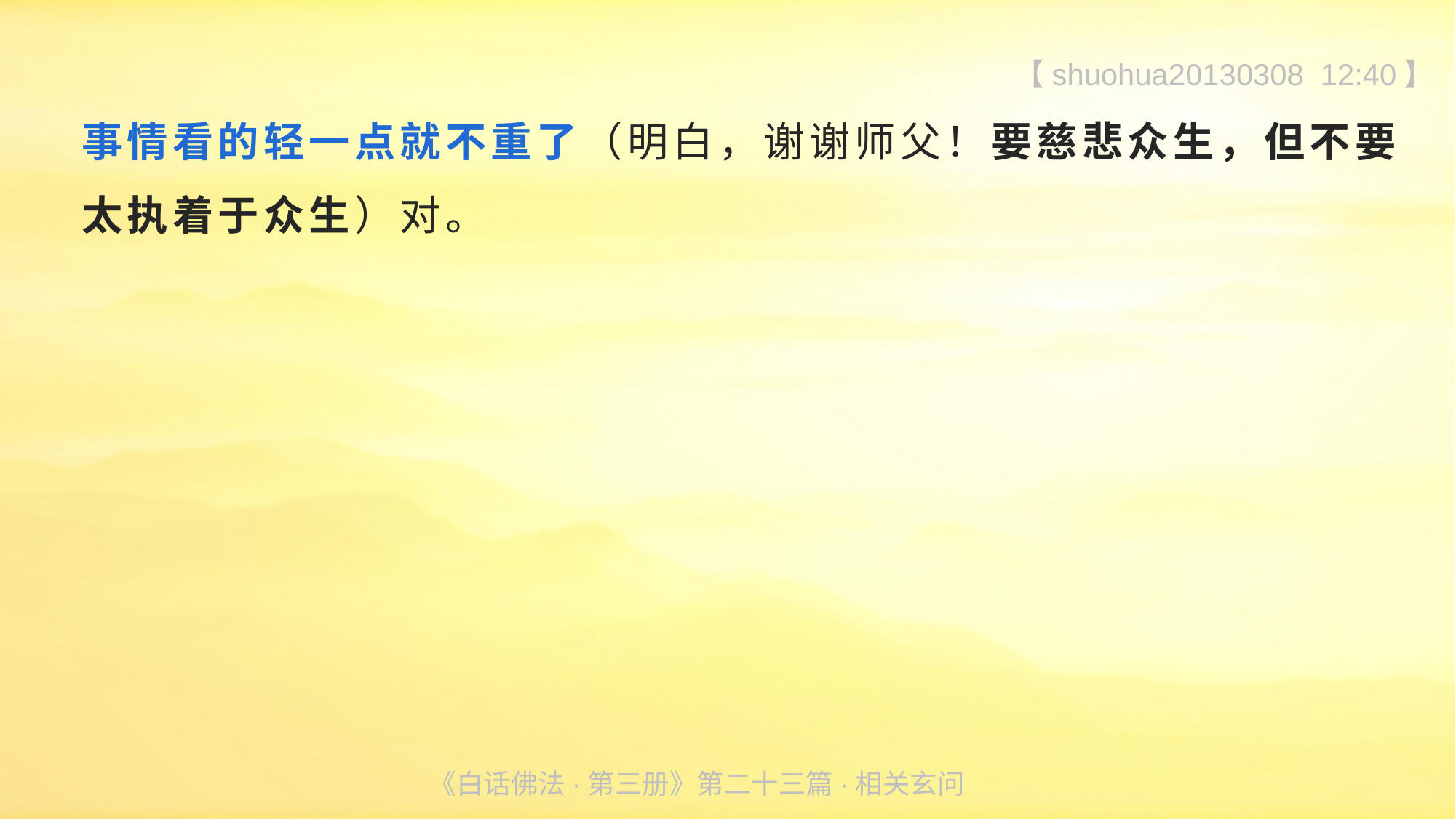

【shuohua20130308  12:40】
事情看的轻一点就不重了（明白，谢谢师父！要慈悲众生，但不要太执着于众生）对。
《白话佛法·第三册》第二十三篇·相关玄问